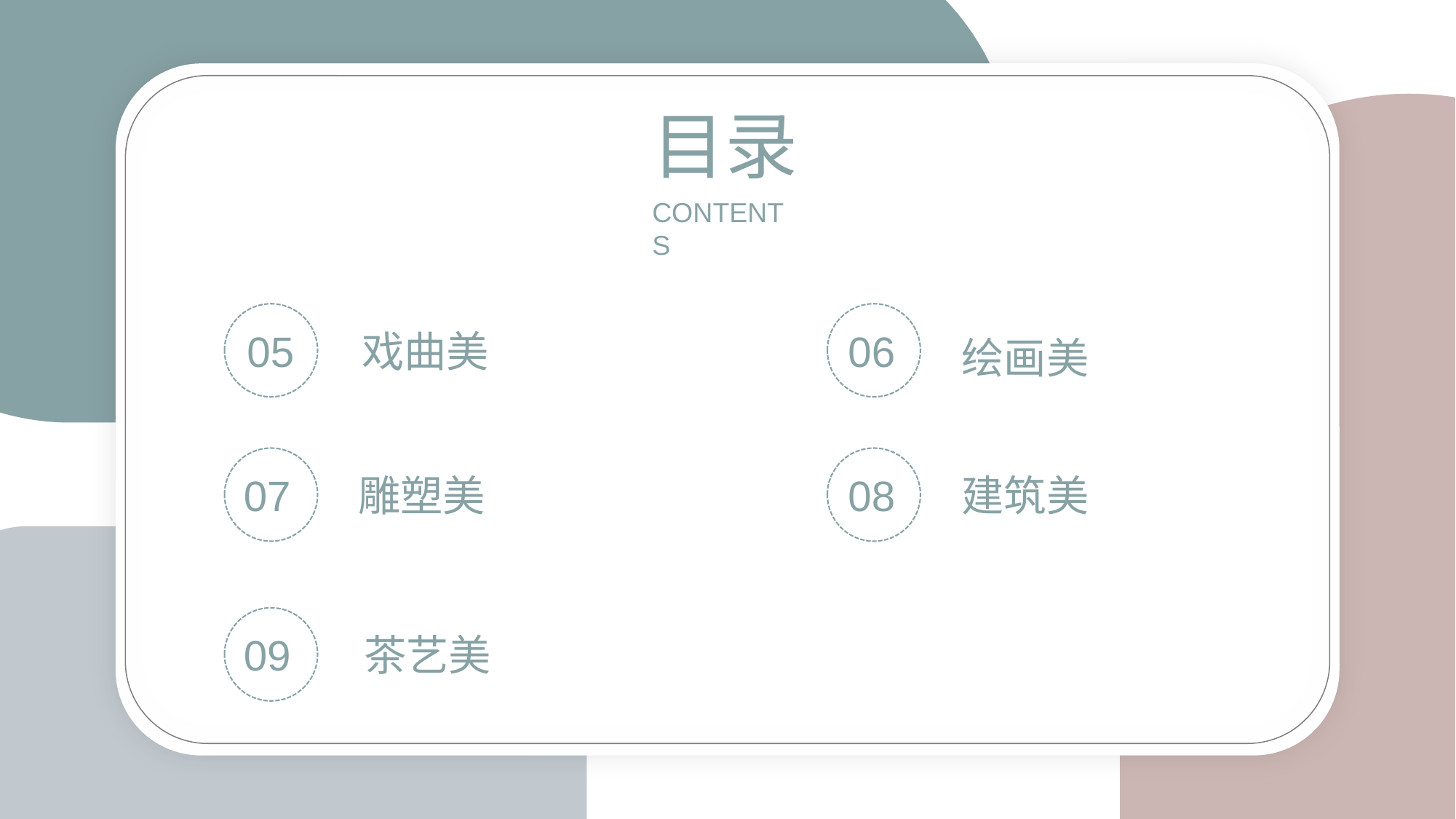

目录
CONTENTS

05
戏曲美
06
绘画美

07
雕塑美
08
建筑美

09
茶艺美